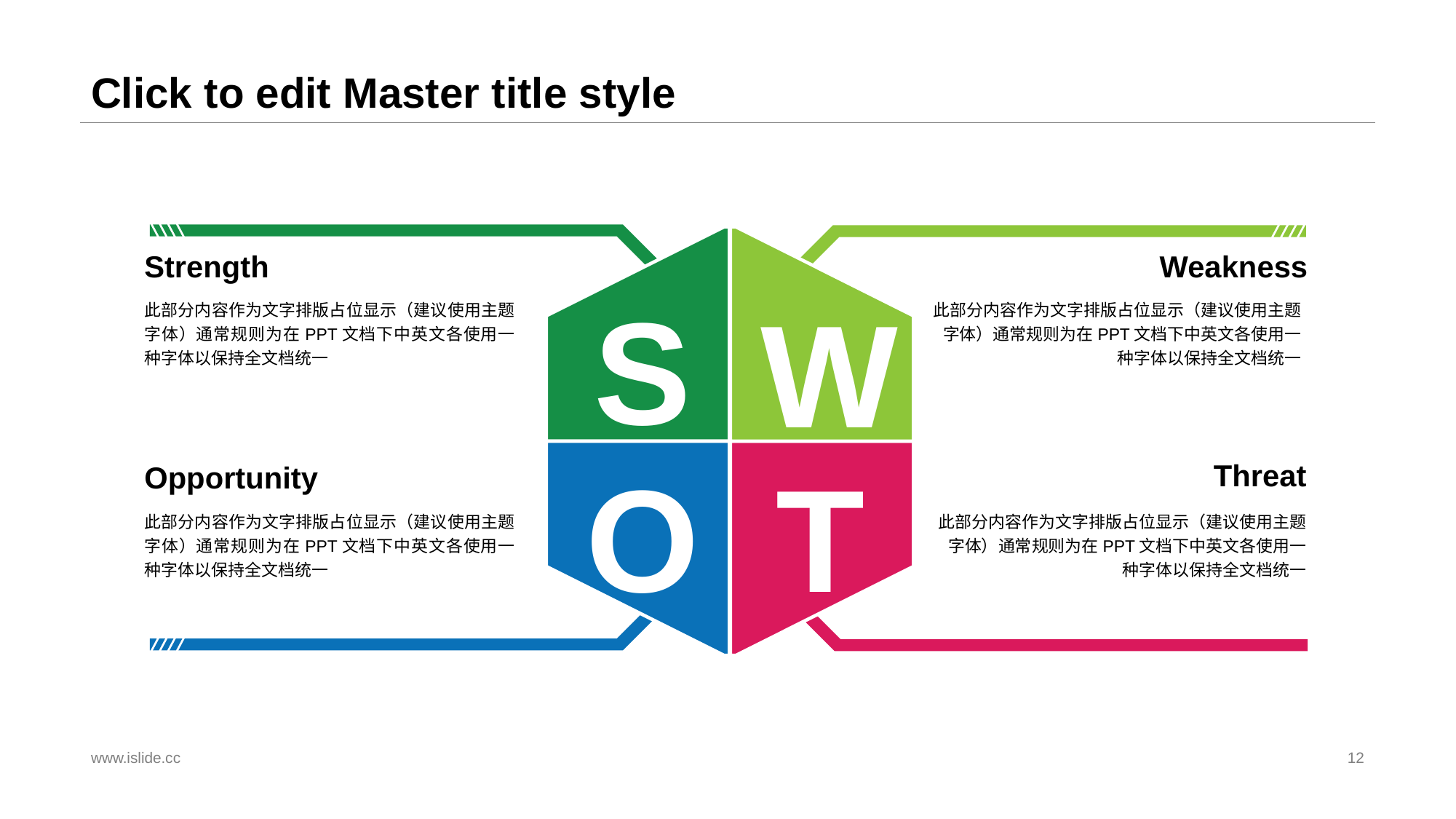

# Click to edit Master title style

Strength
Weakness
S
W
此部分内容作为文字排版占位显示（建议使用主题字体）通常规则为在PPT文档下中英文各使用一种字体以保持全文档统一
此部分内容作为文字排版占位显示（建议使用主题字体）通常规则为在PPT文档下中英文各使用一种字体以保持全文档统一

O
T
Threat
Opportunity
此部分内容作为文字排版占位显示（建议使用主题字体）通常规则为在PPT文档下中英文各使用一种字体以保持全文档统一
此部分内容作为文字排版占位显示（建议使用主题字体）通常规则为在PPT文档下中英文各使用一种字体以保持全文档统一
www.islide.cc
12